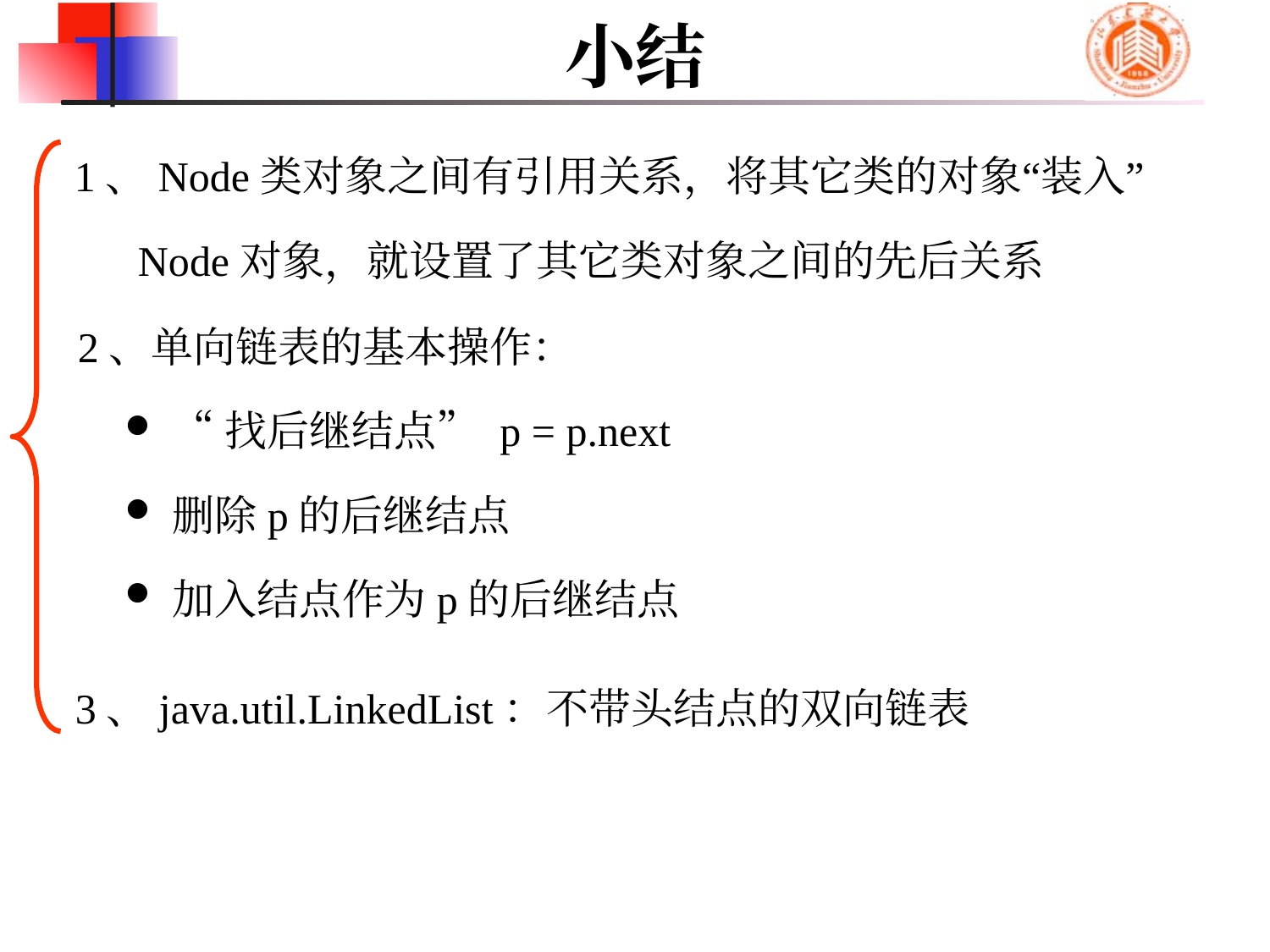

# 小结
1、Node类对象之间有引用关系，将其它类的对象“装入”
      Node对象，就设置了其它类对象之间的先后关系

2、单向链表的基本操作：
“找后继结点” p = p.next
删除p的后继结点
加入结点作为p的后继结点
3、java.util.LinkedList：不带头结点的双向链表